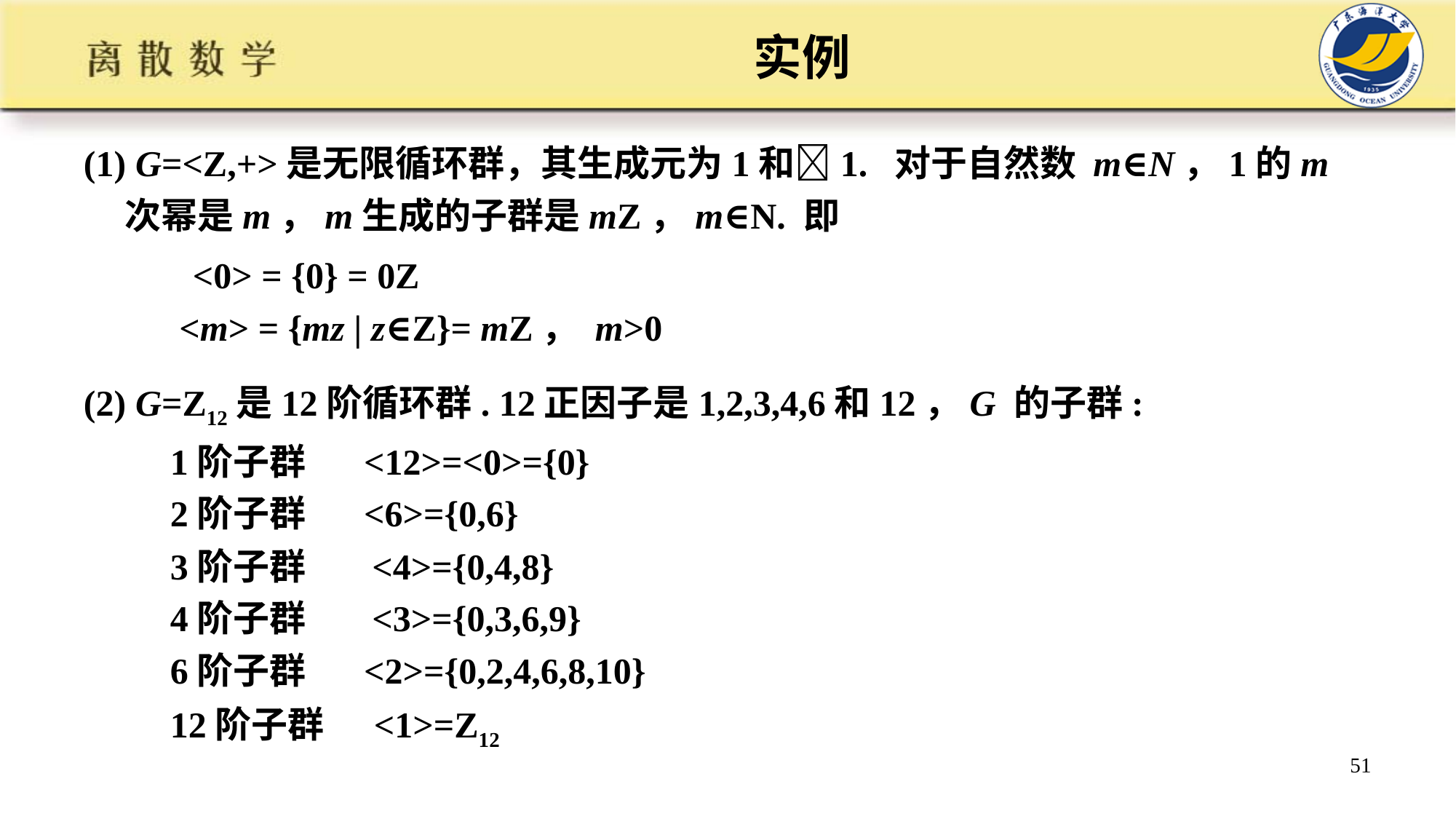

# 实例
(1) G=<Z,+>是无限循环群，其生成元为1和−1.  对于自然数 m∈N，1的m次幂是m，m生成的子群是mZ，m∈N. 即
            <0> = {0} = 0Z
      <m> = {mz | z∈Z}= mZ， m>0
(2) G=Z12是12阶循环群. 12正因子是1,2,3,4,6和12，G 的子群:
     1阶子群      <12>=<0>={0}
     2阶子群      <6>={0,6}
     3阶子群       <4>={0,4,8}
     4阶子群       <3>={0,3,6,9}
     6阶子群      <2>={0,2,4,6,8,10}
     12阶子群     <1>=Z12
51